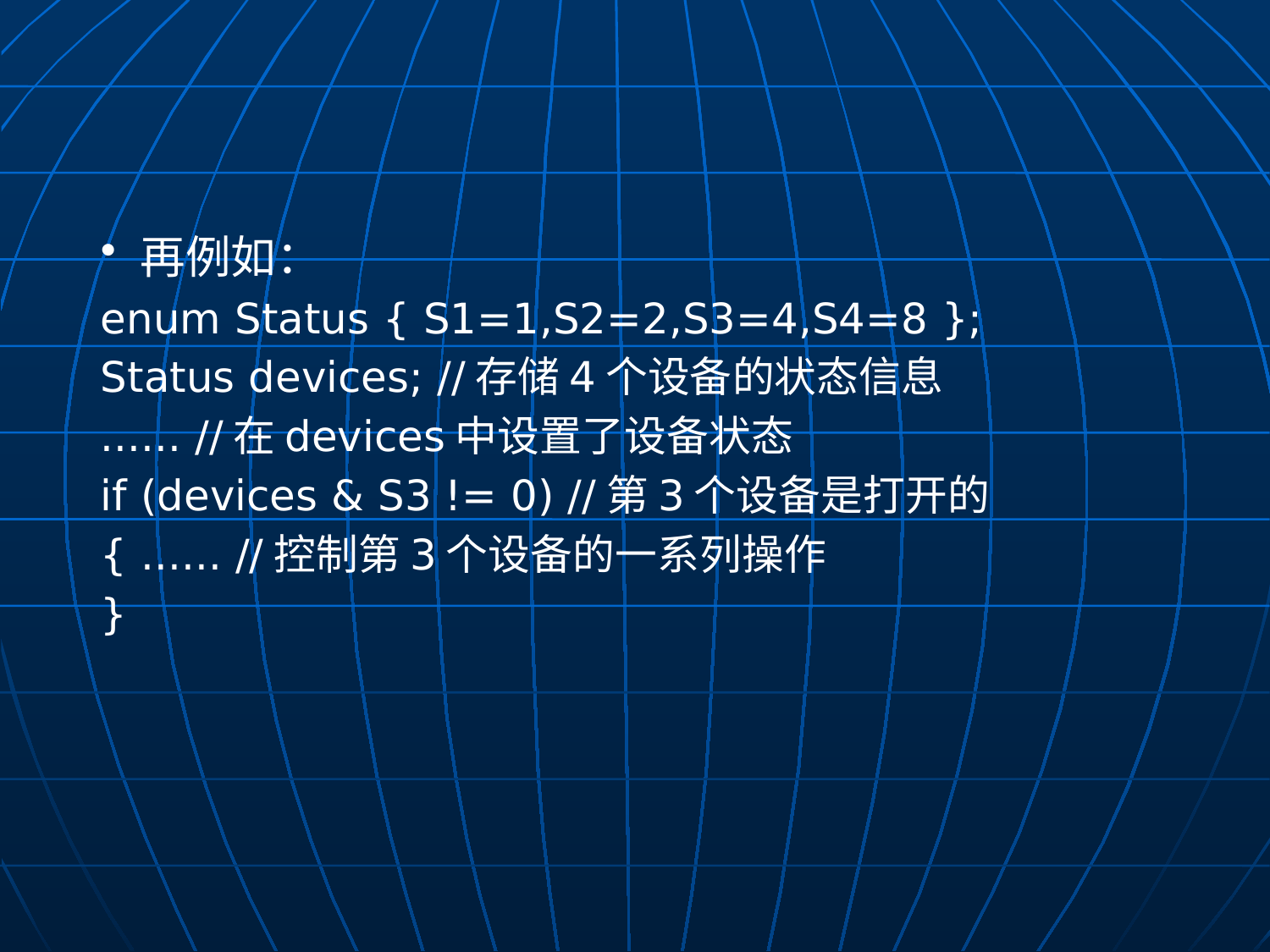

#
再例如：
enum Status { S1=1,S2=2,S3=4,S4=8 };
Status devices; //存储4个设备的状态信息
...... //在devices中设置了设备状态
if (devices & S3 != 0) //第3个设备是打开的
{ ...... //控制第3个设备的一系列操作
}